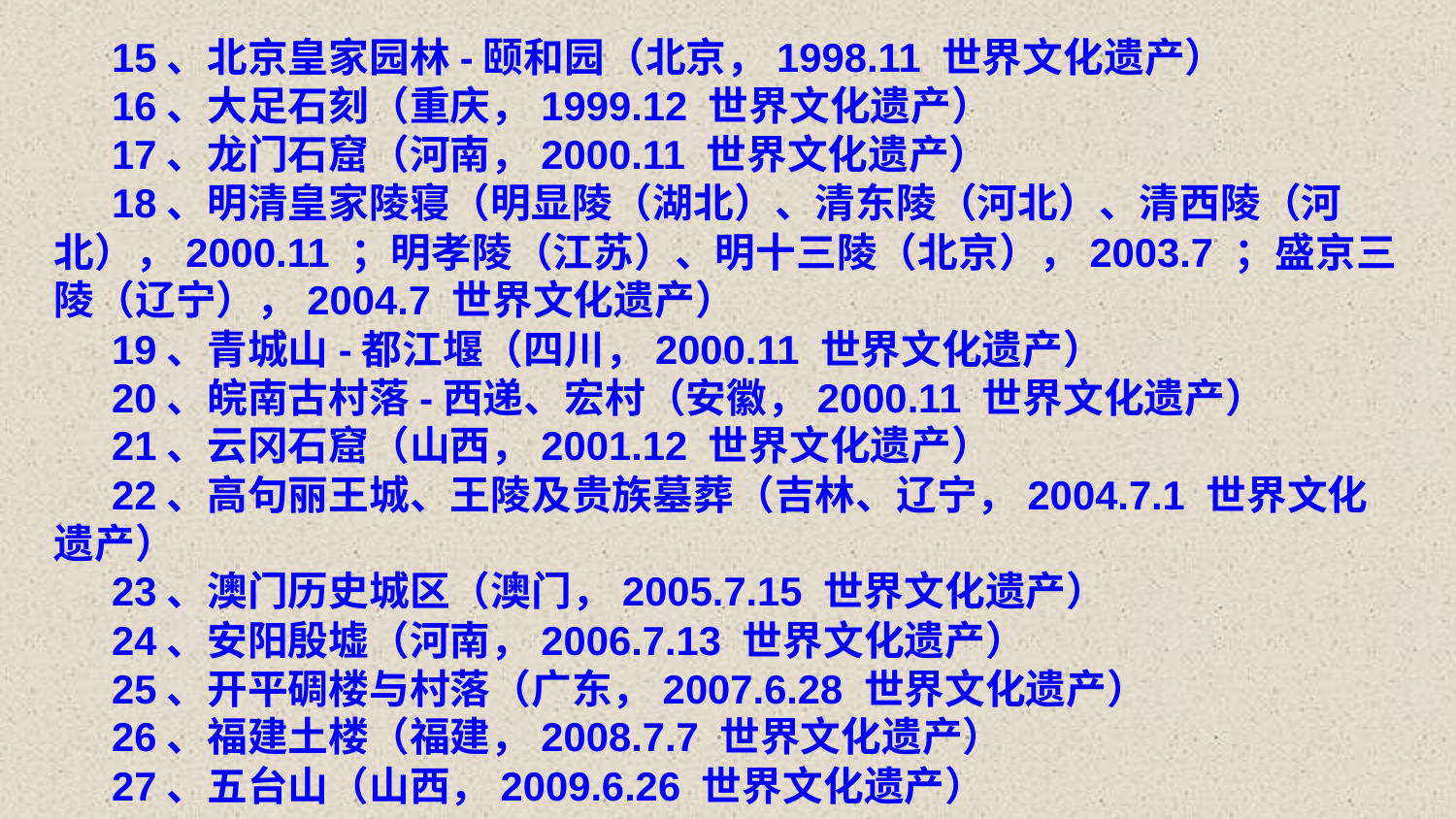

15、北京皇家园林-颐和园（北京，1998.11 世界文化遗产）
16、大足石刻（重庆，1999.12 世界文化遗产）
17、龙门石窟（河南，2000.11 世界文化遗产）
18、明清皇家陵寝（明显陵（湖北）、清东陵（河北）、清西陵（河北），2000.11 ；明孝陵（江苏）、明十三陵（北京），2003.7 ；盛京三陵（辽宁），2004.7 世界文化遗产）
19、青城山-都江堰（四川，2000.11 世界文化遗产）
20、皖南古村落-西递、宏村（安徽，2000.11 世界文化遗产）
21、云冈石窟（山西，2001.12 世界文化遗产）
22、高句丽王城、王陵及贵族墓葬（吉林、辽宁，2004.7.1 世界文化遗产）
23、澳门历史城区（澳门，2005.7.15 世界文化遗产）
24、安阳殷墟（河南，2006.7.13 世界文化遗产）
25、开平碉楼与村落（广东，2007.6.28 世界文化遗产）
26、福建土楼（福建，2008.7.7 世界文化遗产）
27、五台山（山西，2009.6.26 世界文化遗产）